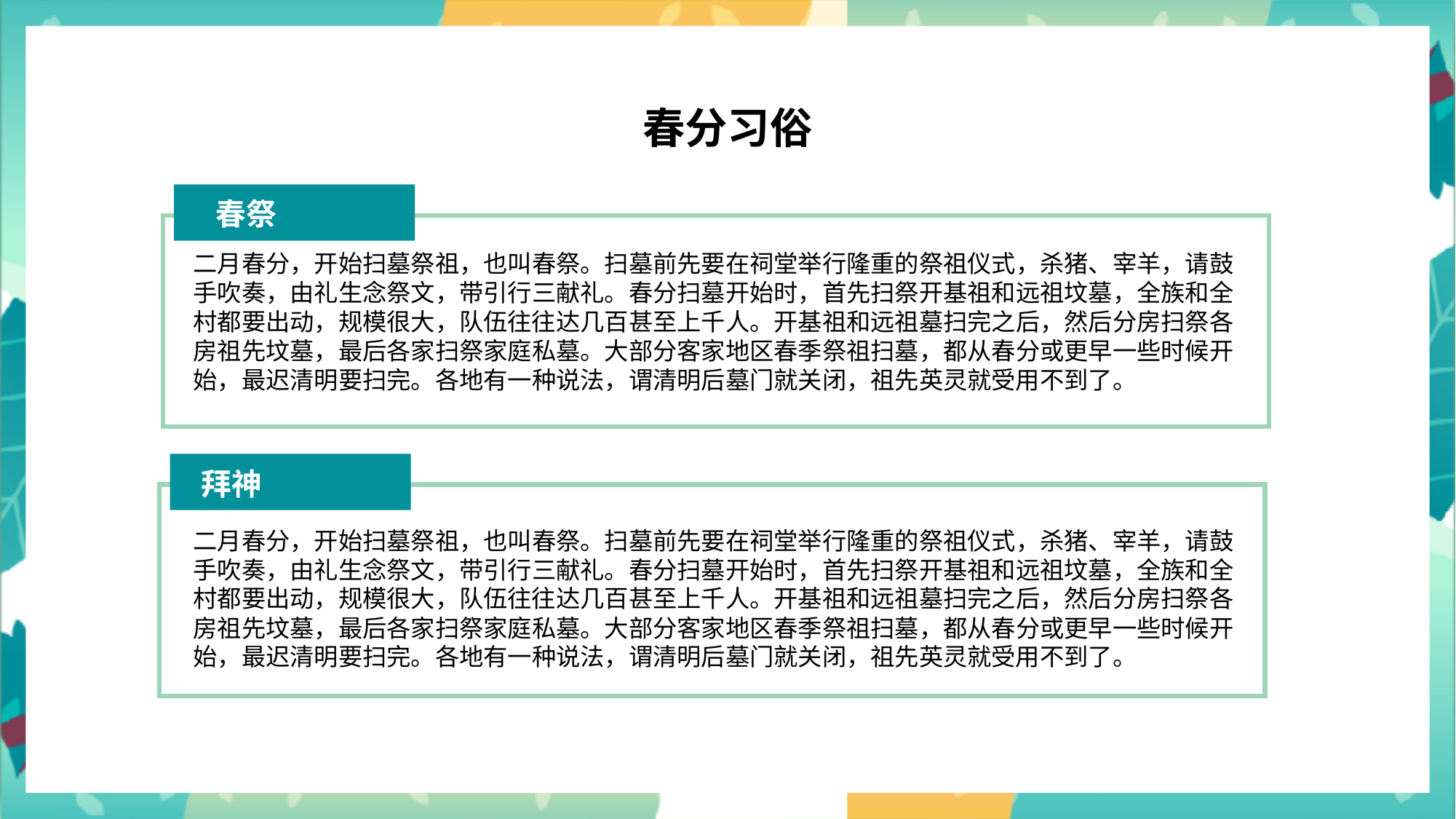

春分习俗

春祭

二月春分，开始扫墓祭祖，也叫春祭。扫墓前先要在祠堂举行隆重的祭祖仪式，杀猪、宰羊，请鼓手吹奏，由礼生念祭文，带引行三献礼。春分扫墓开始时，首先扫祭开基祖和远祖坟墓，全族和全村都要出动，规模很大，队伍往往达几百甚至上千人。开基祖和远祖墓扫完之后，然后分房扫祭各房祖先坟墓，最后各家扫祭家庭私墓。大部分客家地区春季祭祖扫墓，都从春分或更早一些时候开始，最迟清明要扫完。各地有一种说法，谓清明后墓门就关闭，祖先英灵就受用不到了。

拜神

二月春分，开始扫墓祭祖，也叫春祭。扫墓前先要在祠堂举行隆重的祭祖仪式，杀猪、宰羊，请鼓手吹奏，由礼生念祭文，带引行三献礼。春分扫墓开始时，首先扫祭开基祖和远祖坟墓，全族和全村都要出动，规模很大，队伍往往达几百甚至上千人。开基祖和远祖墓扫完之后，然后分房扫祭各房祖先坟墓，最后各家扫祭家庭私墓。大部分客家地区春季祭祖扫墓，都从春分或更早一些时候开始，最迟清明要扫完。各地有一种说法，谓清明后墓门就关闭，祖先英灵就受用不到了。